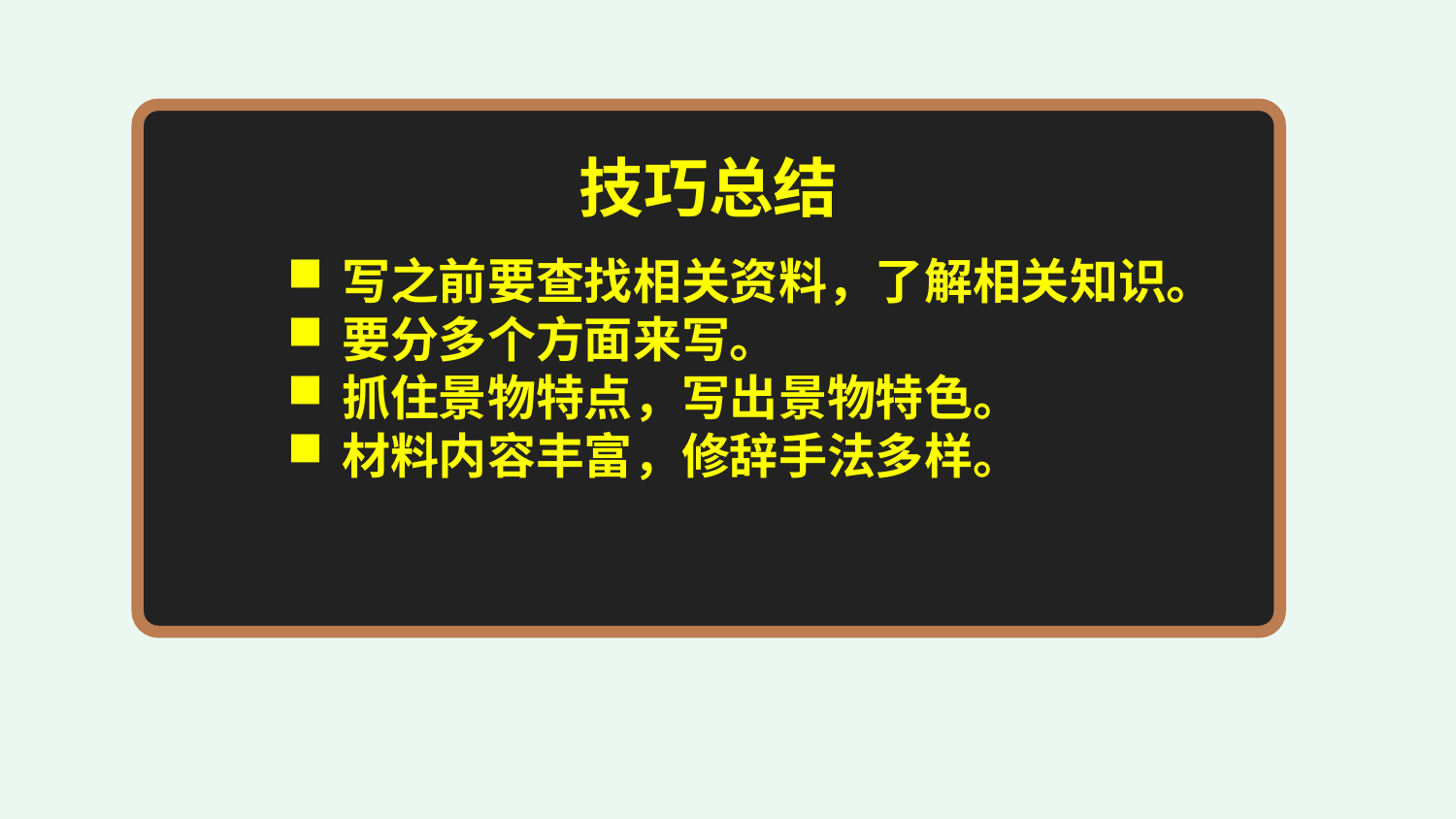

技巧总结
写之前要查找相关资料，了解相关知识。
要分多个方面来写。
抓住景物特点，写出景物特色。
材料内容丰富，修辞手法多样。